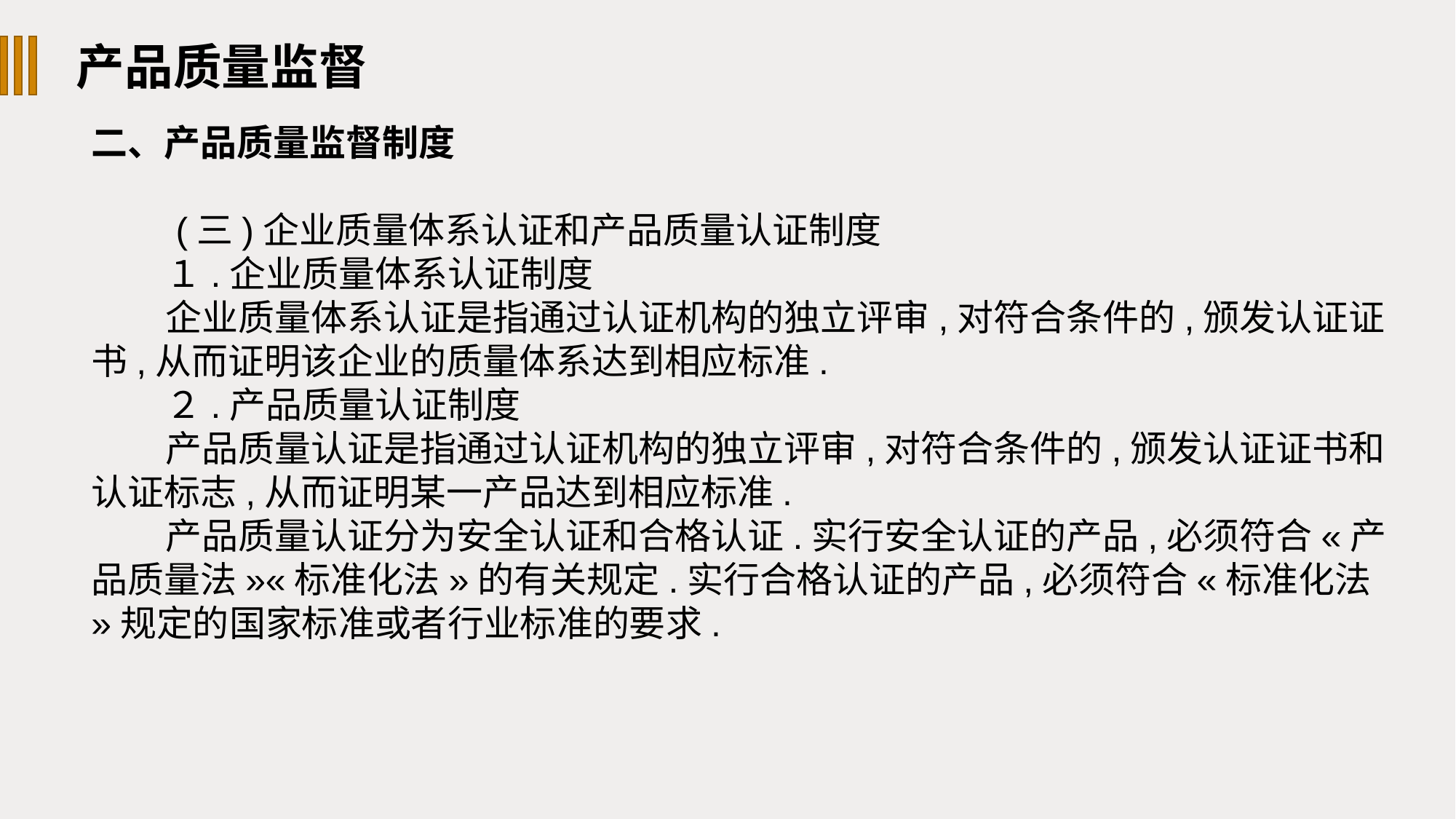

产品质量监督

二、产品质量监督制度

 (三)企业质量体系认证和产品质量认证制度
１.企业质量体系认证制度
企业质量体系认证是指通过认证机构的独立评审,对符合条件的,颁发认证证书,从而证明该企业的质量体系达到相应标准.
２.产品质量认证制度
产品质量认证是指通过认证机构的独立评审,对符合条件的,颁发认证证书和认证标志,从而证明某一产品达到相应标准.
产品质量认证分为安全认证和合格认证.实行安全认证的产品,必须符合«产品质量法»«标准化法»的有关规定.实行合格认证的产品,必须符合«标准化法»规定的国家标准或者行业标准的要求.